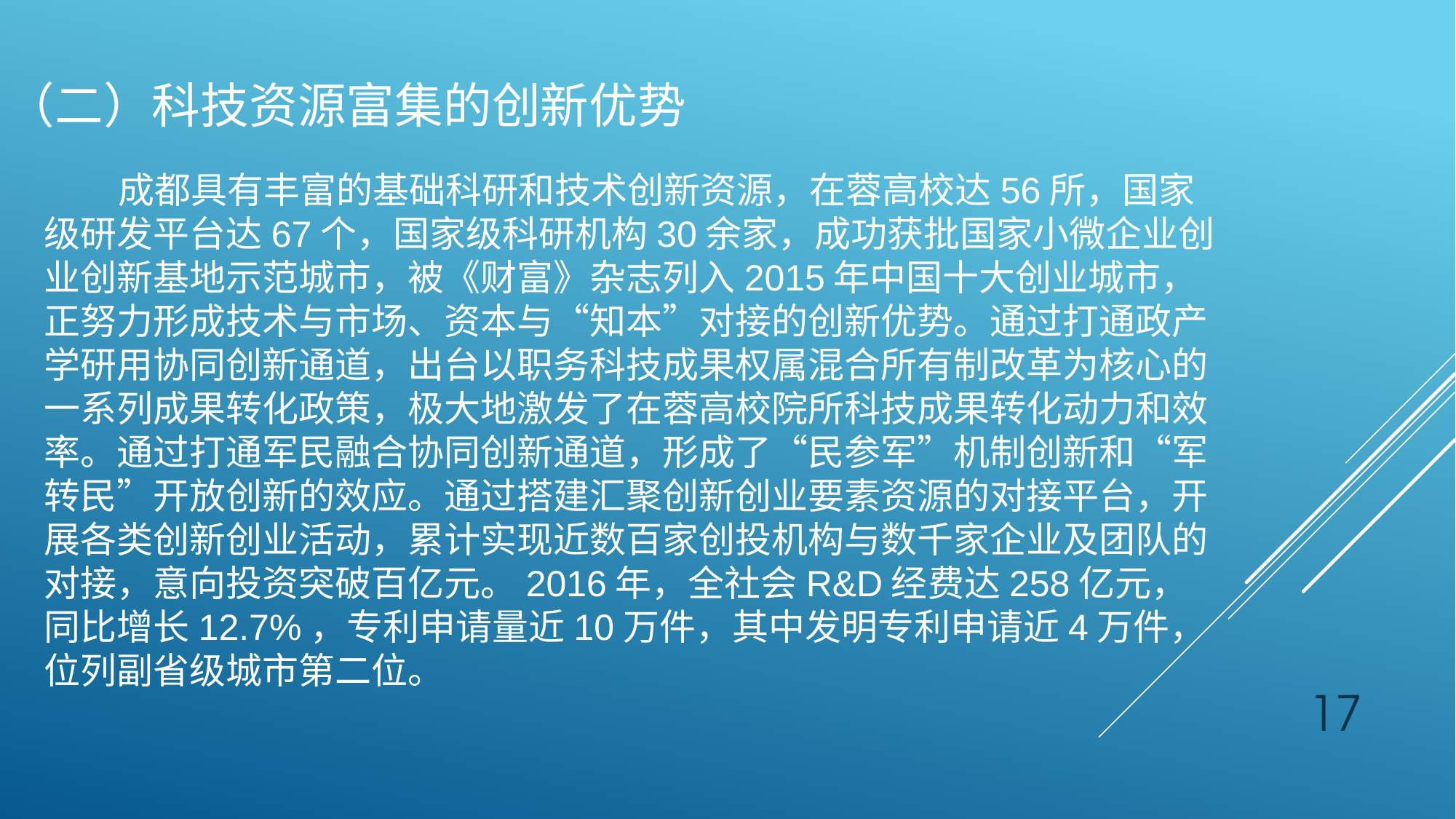

# （二）科技资源富集的创新优势
        成都具有丰富的基础科研和技术创新资源，在蓉高校达56所，国家级研发平台达67个，国家级科研机构30余家，成功获批国家小微企业创业创新基地示范城市，被《财富》杂志列入2015年中国十大创业城市，正努力形成技术与市场、资本与“知本”对接的创新优势。通过打通政产学研用协同创新通道，出台以职务科技成果权属混合所有制改革为核心的一系列成果转化政策，极大地激发了在蓉高校院所科技成果转化动力和效率。通过打通军民融合协同创新通道，形成了“民参军”机制创新和“军转民”开放创新的效应。通过搭建汇聚创新创业要素资源的对接平台，开展各类创新创业活动，累计实现近数百家创投机构与数千家企业及团队的对接，意向投资突破百亿元。2016年，全社会R&D经费达258亿元，同比增长12.7%，专利申请量近10万件，其中发明专利申请近4万件，位列副省级城市第二位。
17